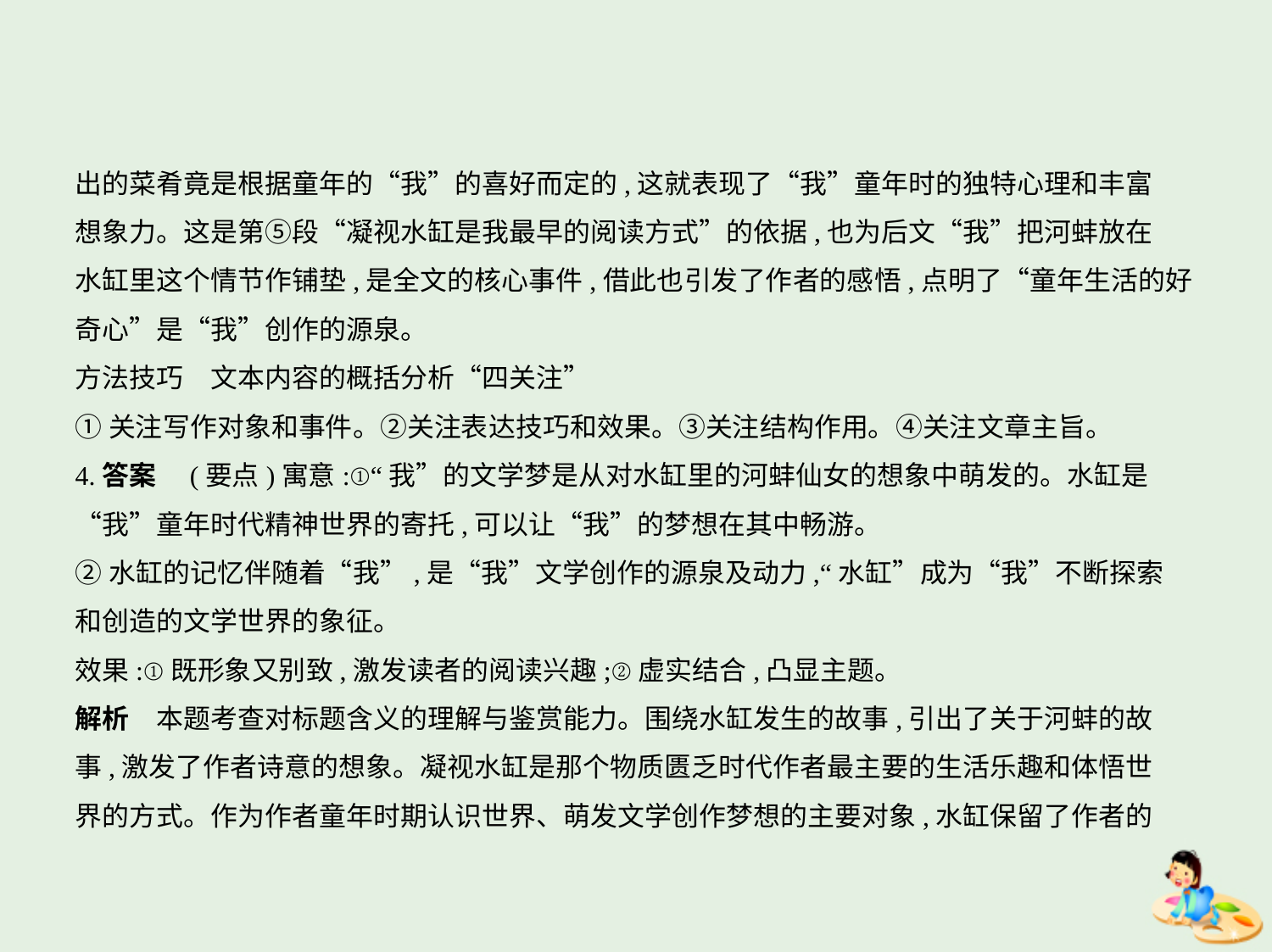

出的菜肴竟是根据童年的“我”的喜好而定的,这就表现了“我”童年时的独特心理和丰富
想象力。这是第⑤段“凝视水缸是我最早的阅读方式”的依据,也为后文“我”把河蚌放在
水缸里这个情节作铺垫,是全文的核心事件,借此也引发了作者的感悟,点明了“童年生活的好
奇心”是“我”创作的源泉。
方法技巧　文本内容的概括分析“四关注”
①关注写作对象和事件。②关注表达技巧和效果。③关注结构作用。④关注文章主旨。
4.答案　(要点)寓意:①“我”的文学梦是从对水缸里的河蚌仙女的想象中萌发的。水缸是
“我”童年时代精神世界的寄托,可以让“我”的梦想在其中畅游。
②水缸的记忆伴随着“我”,是“我”文学创作的源泉及动力,“水缸”成为“我”不断探索
和创造的文学世界的象征。
效果:①既形象又别致,激发读者的阅读兴趣;②虚实结合,凸显主题。
解析　本题考查对标题含义的理解与鉴赏能力。围绕水缸发生的故事,引出了关于河蚌的故
事,激发了作者诗意的想象。凝视水缸是那个物质匮乏时代作者最主要的生活乐趣和体悟世
界的方式。作为作者童年时期认识世界、萌发文学创作梦想的主要对象,水缸保留了作者的